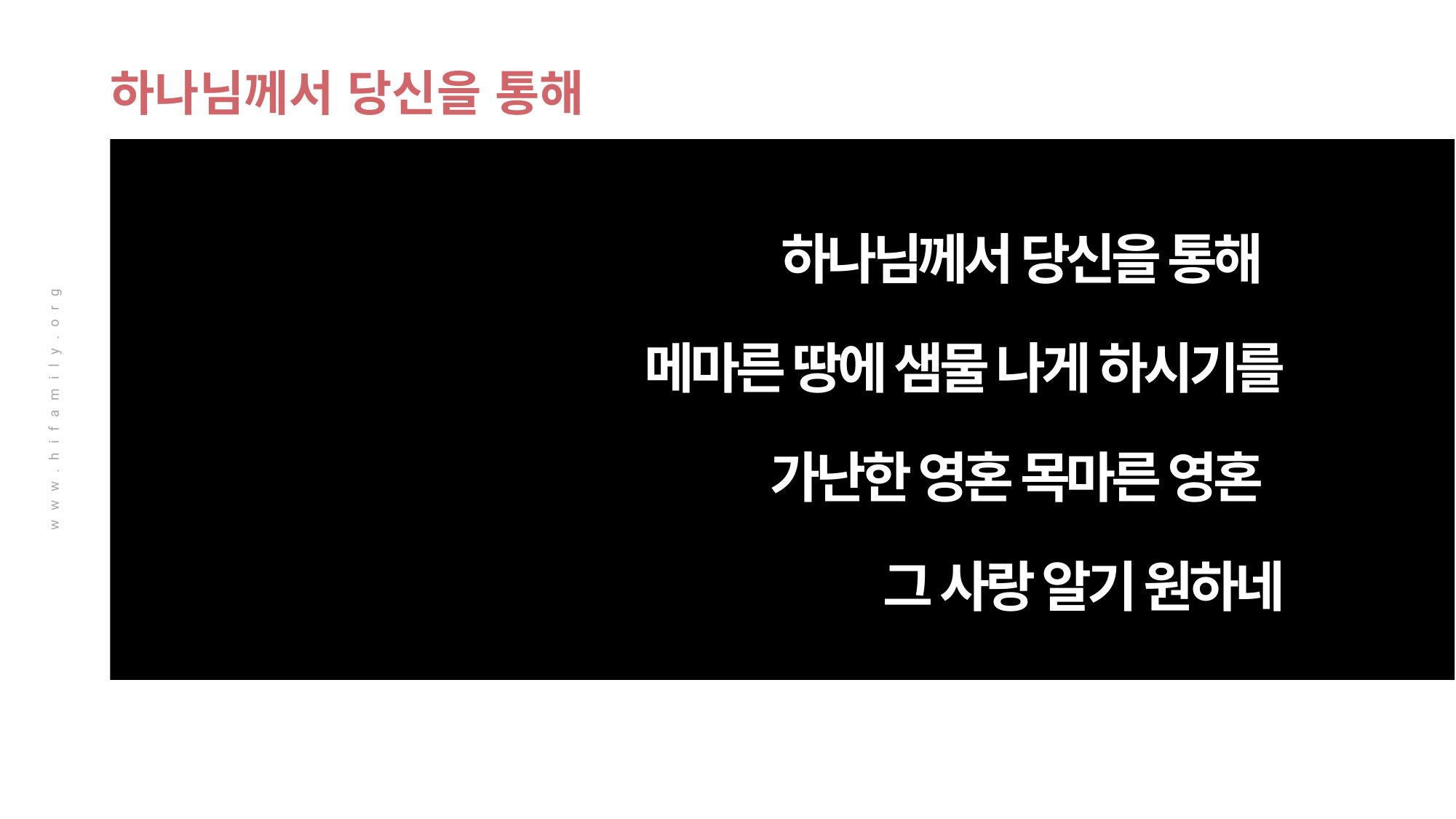

하나님께서 당신을 통해

하나님께서 당신을 통해
메마른 땅에 샘물 나게 하시기를
가난한 영혼 목마른 영혼
그 사랑 알기 원하네
www.hifamily.org